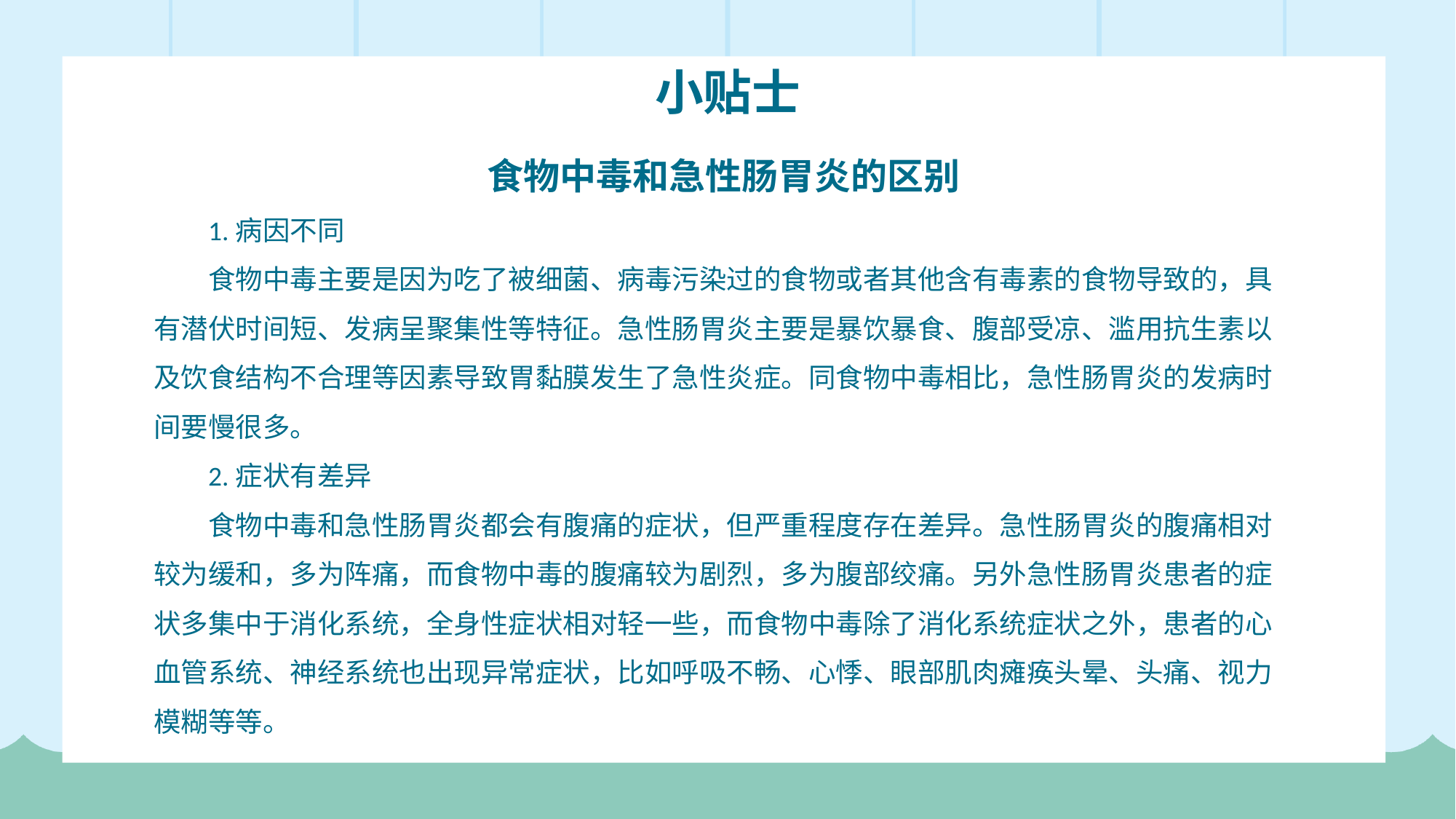

小贴士

食物中毒和急性肠胃炎的区别
1.病因不同
食物中毒主要是因为吃了被细菌、病毒污染过的食物或者其他含有毒素的食物导致的，具有潜伏时间短、发病呈聚集性等特征。急性肠胃炎主要是暴饮暴食、腹部受凉、滥用抗生素以及饮食结构不合理等因素导致胃黏膜发生了急性炎症。同食物中毒相比，急性肠胃炎的发病时间要慢很多。
2.症状有差异
食物中毒和急性肠胃炎都会有腹痛的症状，但严重程度存在差异。急性肠胃炎的腹痛相对较为缓和，多为阵痛，而食物中毒的腹痛较为剧烈，多为腹部绞痛。另外急性肠胃炎患者的症状多集中于消化系统，全身性症状相对轻一些，而食物中毒除了消化系统症状之外，患者的心血管系统、神经系统也出现异常症状，比如呼吸不畅、心悸、眼部肌肉瘫痪头晕、头痛、视力模糊等等。